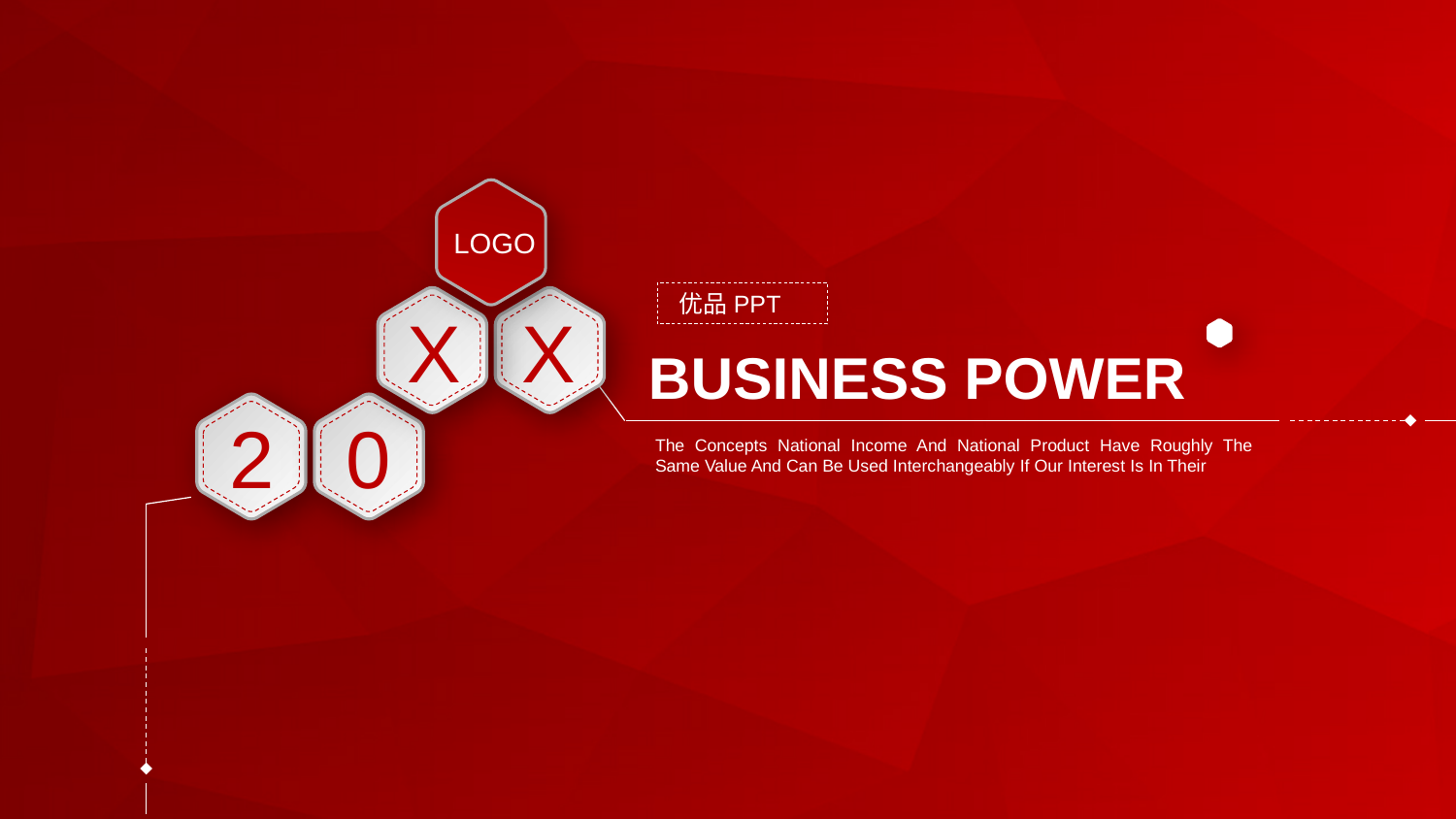

LOGO
优品PPT

X

X

BUSINESS POWER

2

0
The Concepts National Income And National Product Have Roughly The Same Value And Can Be Used Interchangeably If Our Interest Is In Their